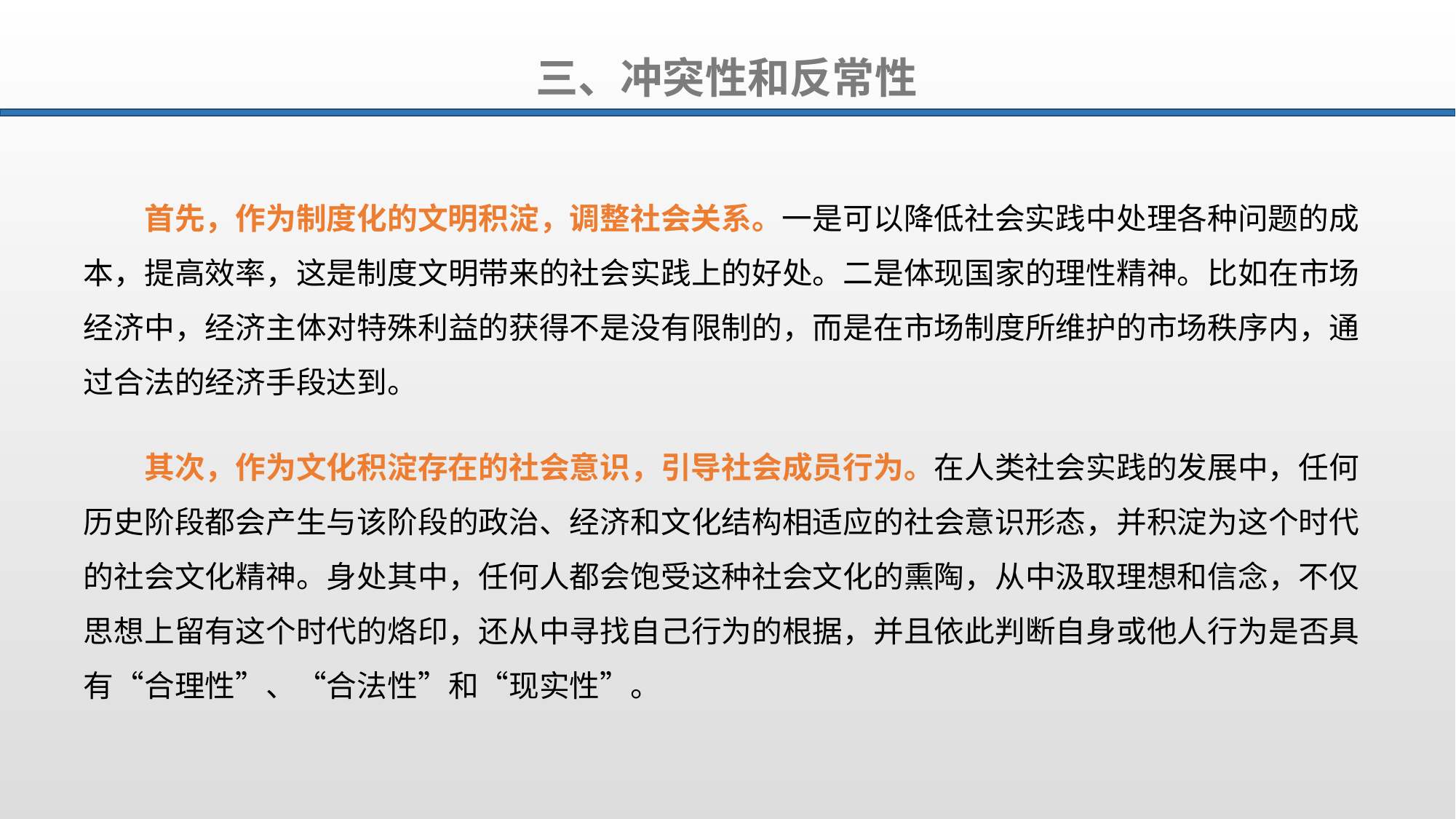

三、冲突性和反常性

首先，作为制度化的文明积淀，调整社会关系。一是可以降低社会实践中处理各种问题的成本，提高效率，这是制度文明带来的社会实践上的好处。二是体现国家的理性精神。比如在市场经济中，经济主体对特殊利益的获得不是没有限制的，而是在市场制度所维护的市场秩序内，通过合法的经济手段达到。
其次，作为文化积淀存在的社会意识，引导社会成员行为。在人类社会实践的发展中，任何历史阶段都会产生与该阶段的政治、经济和文化结构相适应的社会意识形态，并积淀为这个时代的社会文化精神。身处其中，任何人都会饱受这种社会文化的熏陶，从中汲取理想和信念，不仅思想上留有这个时代的烙印，还从中寻找自己行为的根据，并且依此判断自身或他人行为是否具有“合理性”、“合法性”和“现实性”。